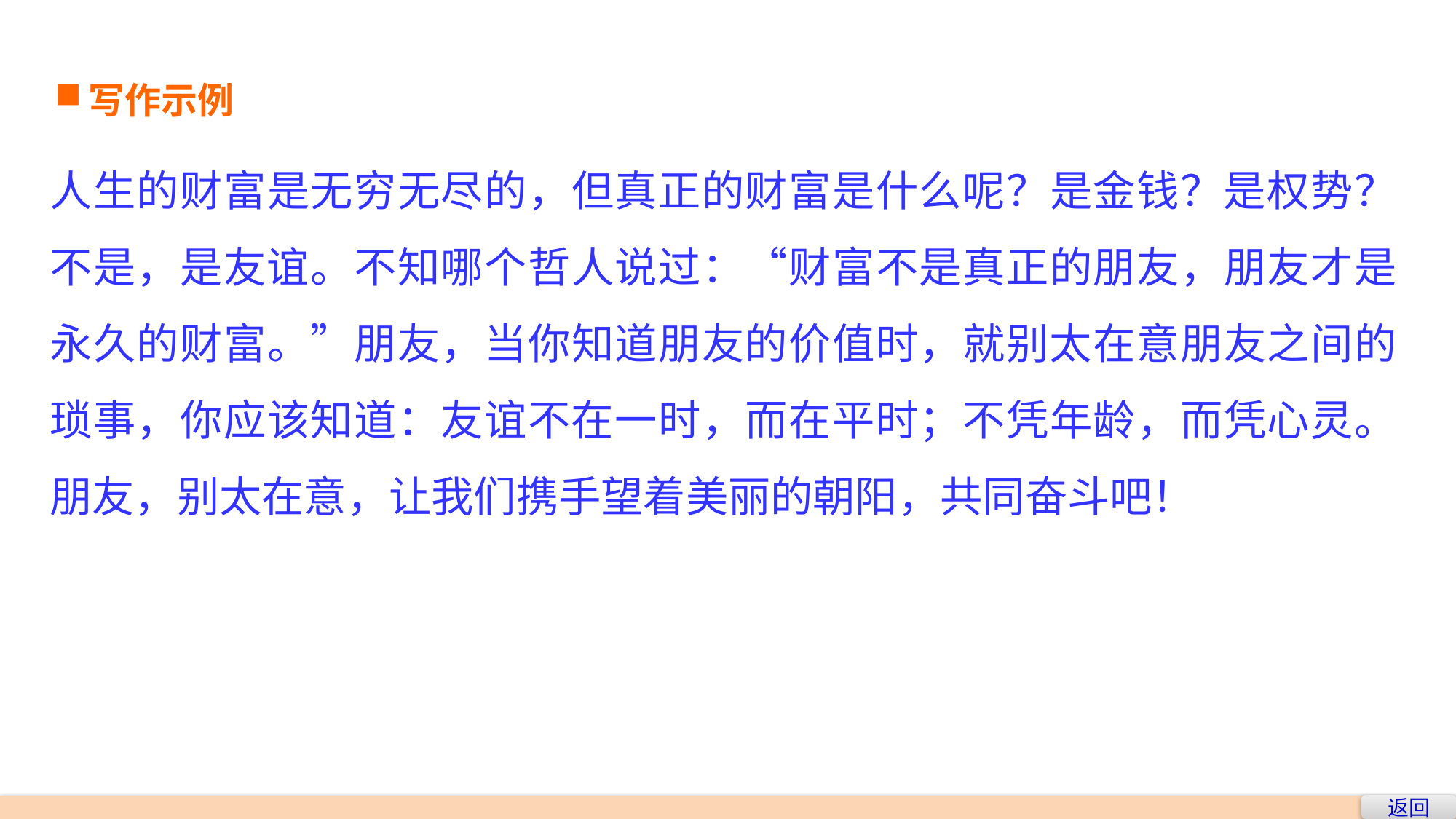

写作示例
人生的财富是无穷无尽的，但真正的财富是什么呢？是金钱？是权势？不是，是友谊。不知哪个哲人说过：“财富不是真正的朋友，朋友才是永久的财富。”朋友，当你知道朋友的价值时，就别太在意朋友之间的琐事，你应该知道：友谊不在一时，而在平时；不凭年龄，而凭心灵。朋友，别太在意，让我们携手望着美丽的朝阳，共同奋斗吧！
返回